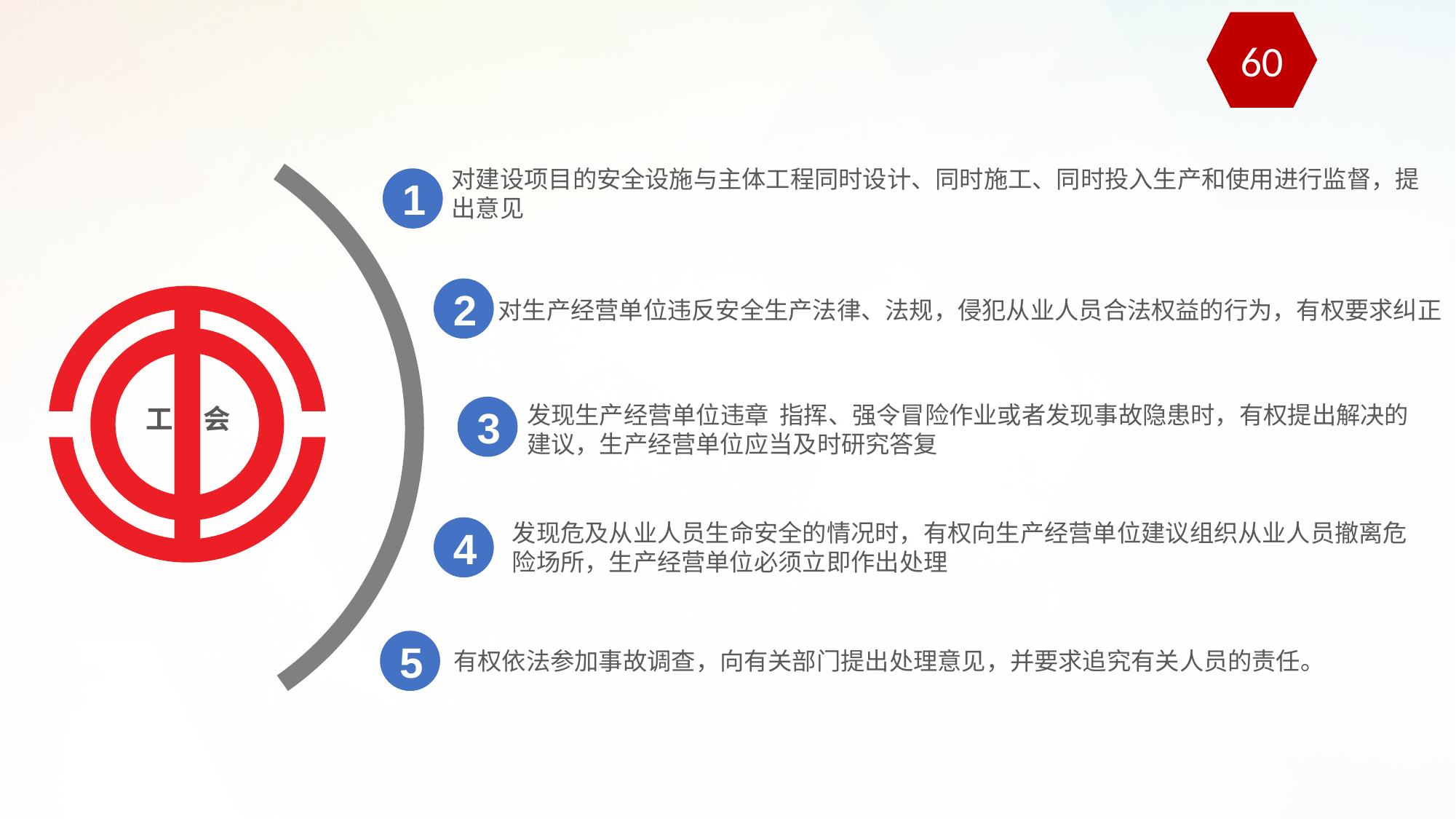

60

对建设项目的安全设施与主体工程同时设计、同时施工、同时投入生产和使用进行监督，提出意见
1
2

对生产经营单位违反安全生产法律、法规，侵犯从业人员合法权益的行为，有权要求纠正
发现生产经营单位违章  指挥、强令冒险作业或者发现事故隐患时，有权提出解决的建议，生产经营单位应当及时研究答复
工     会
3
发现危及从业人员生命安全的情况时，有权向生产经营单位建议组织从业人员撤离危险场所，生产经营单位必须立即作出处理
4
5
有权依法参加事故调查，向有关部门提出处理意见，并要求追究有关人员的责任。